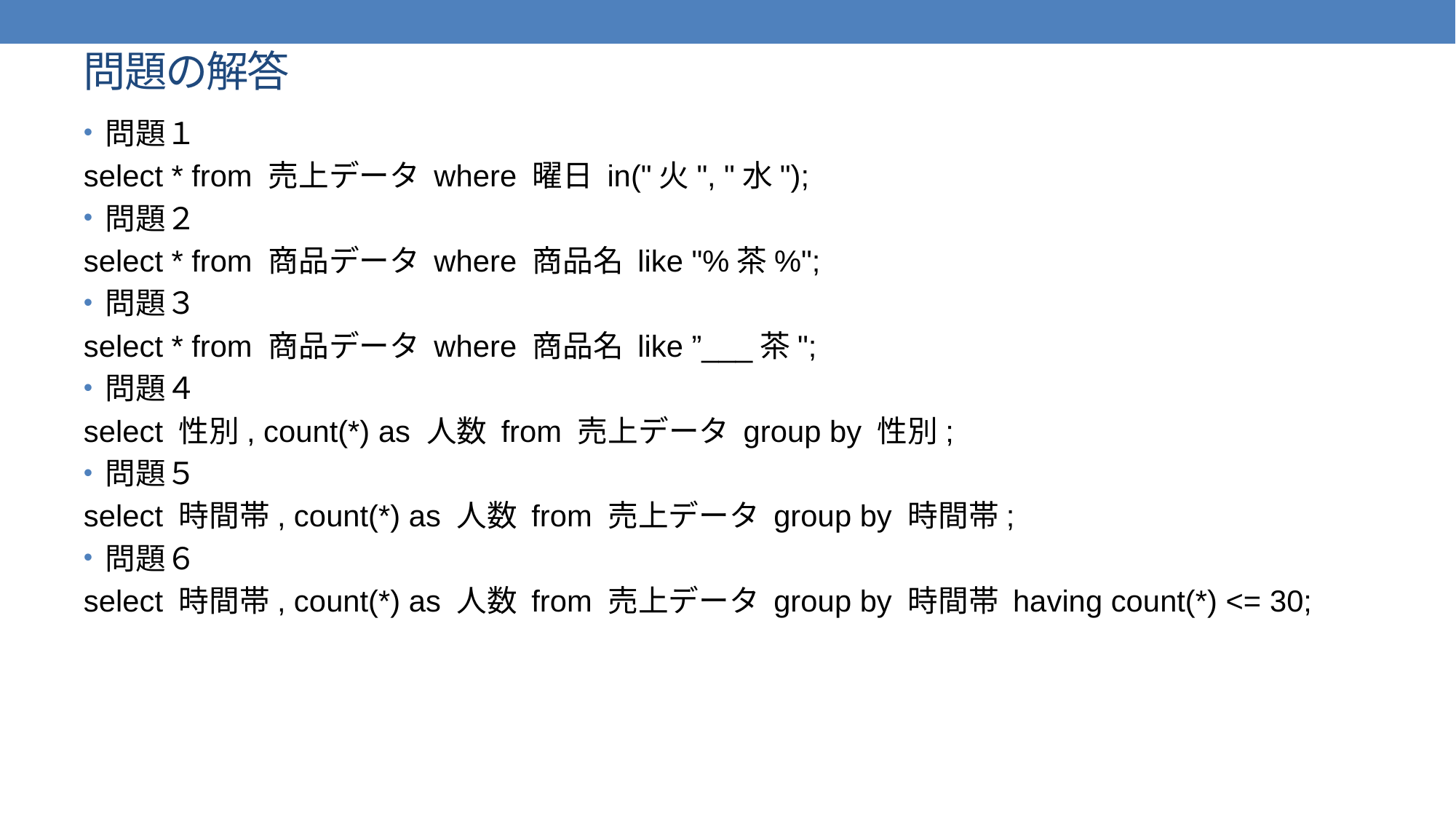

# 問題の解答
問題１
select * from 売上データ where 曜日 in("火", "水");
問題２
select * from 商品データ where 商品名 like "%茶%";
問題３
select * from 商品データ where 商品名 like ”___茶";
問題４
select 性別, count(*) as 人数 from 売上データ group by 性別;
問題５
select 時間帯, count(*) as 人数 from 売上データ group by 時間帯;
問題６
select 時間帯, count(*) as 人数 from 売上データ group by 時間帯 having count(*) <= 30;